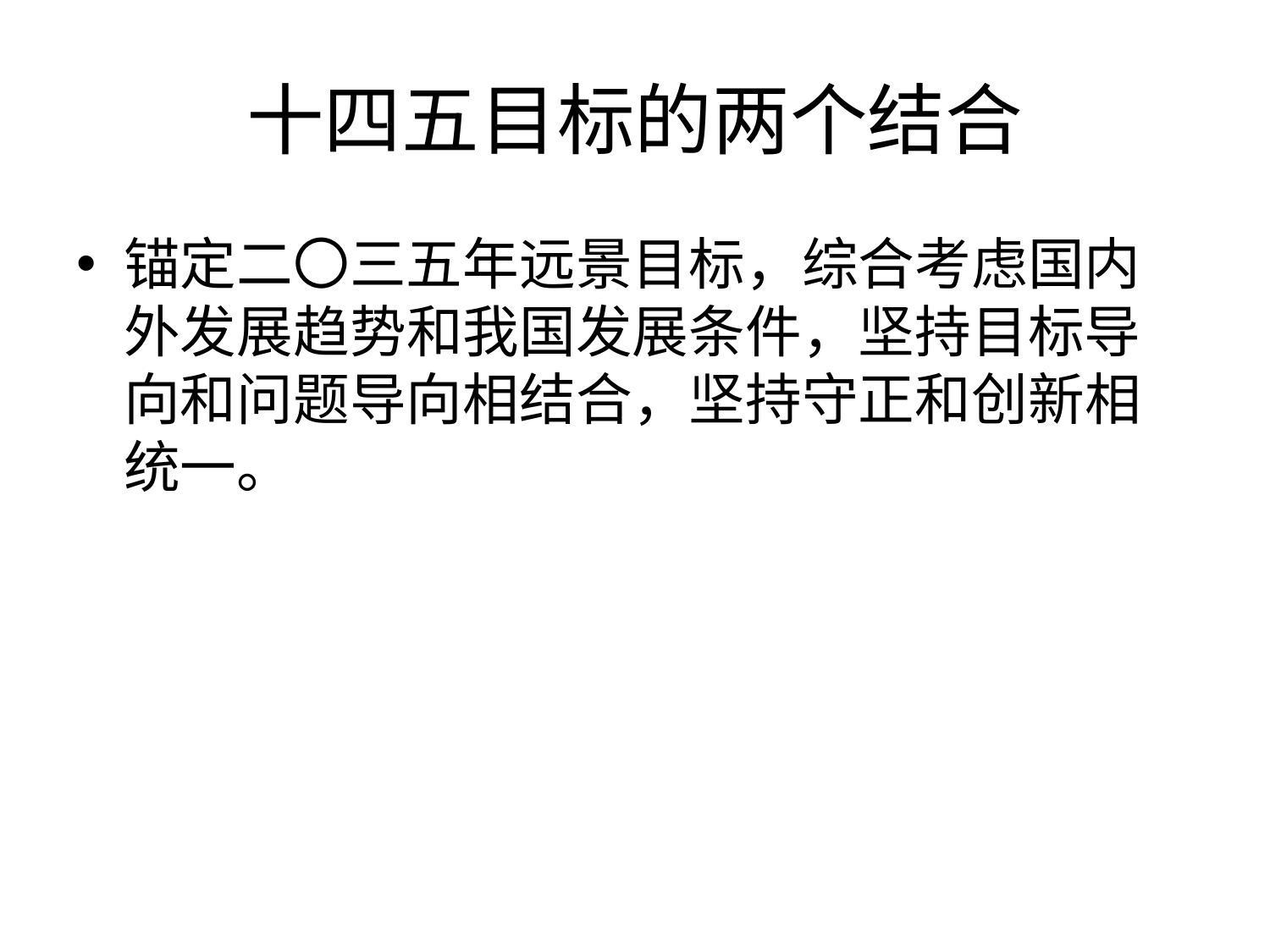

# 十四五目标的两个结合
锚定二〇三五年远景目标，综合考虑国内外发展趋势和我国发展条件，坚持目标导向和问题导向相结合，坚持守正和创新相统一。